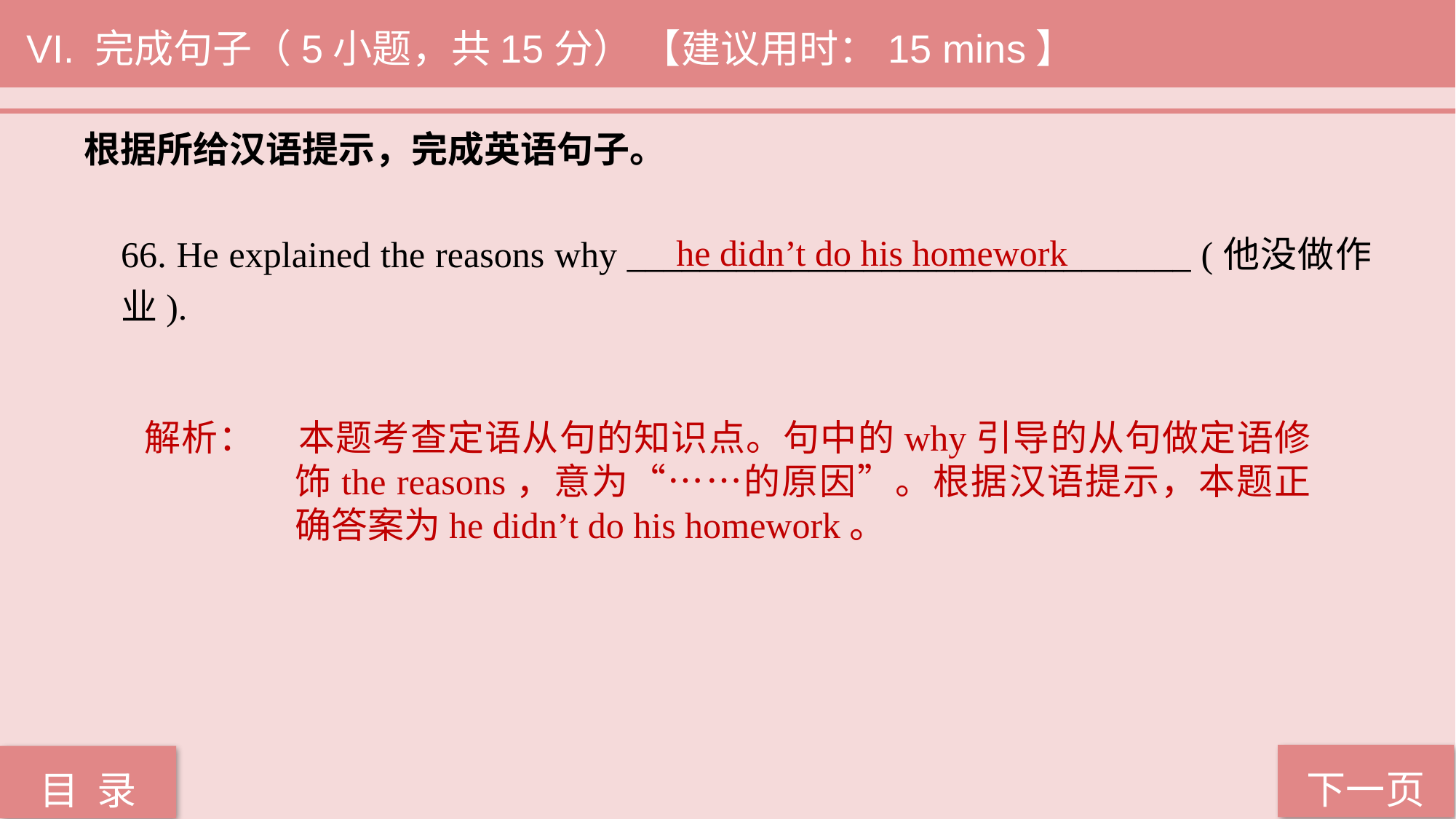

VI. 完成句子（5小题，共15分） 【建议用时：15 mins】
根据所给汉语提示，完成英语句子。
66. He explained the reasons why _______________________________ (他没做作业).
he didn’t do his homework
解析：	本题考查定语从句的知识点。句中的why引导的从句做定语修饰the reasons，意为“……的原因”。根据汉语提示，本题正确答案为he didn’t do his homework。